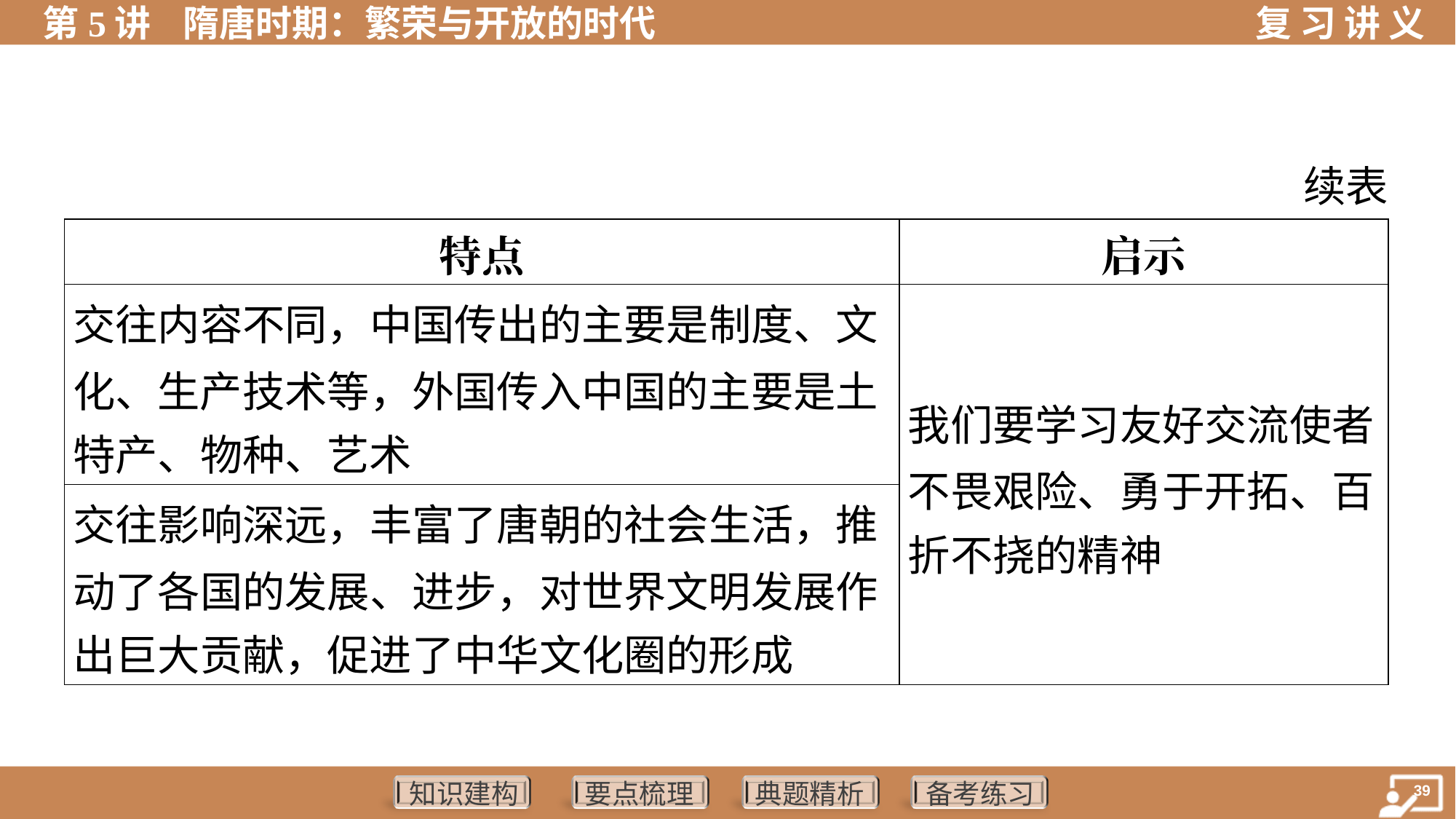

续表
| 特点 | 启示 |
| --- | --- |
| 交往内容不同，中国传出的主要是制度、文 化、生产技术等，外国传入中国的主要是土 特产、物种、艺术 | 我们要学习友好交流使者 不畏艰险、勇于开拓、百 折不挠的精神 |
| 交往影响深远，丰富了唐朝的社会生活，推 动了各国的发展、进步，对世界文明发展作 出巨大贡献，促进了中华文化圈的形成 |  |